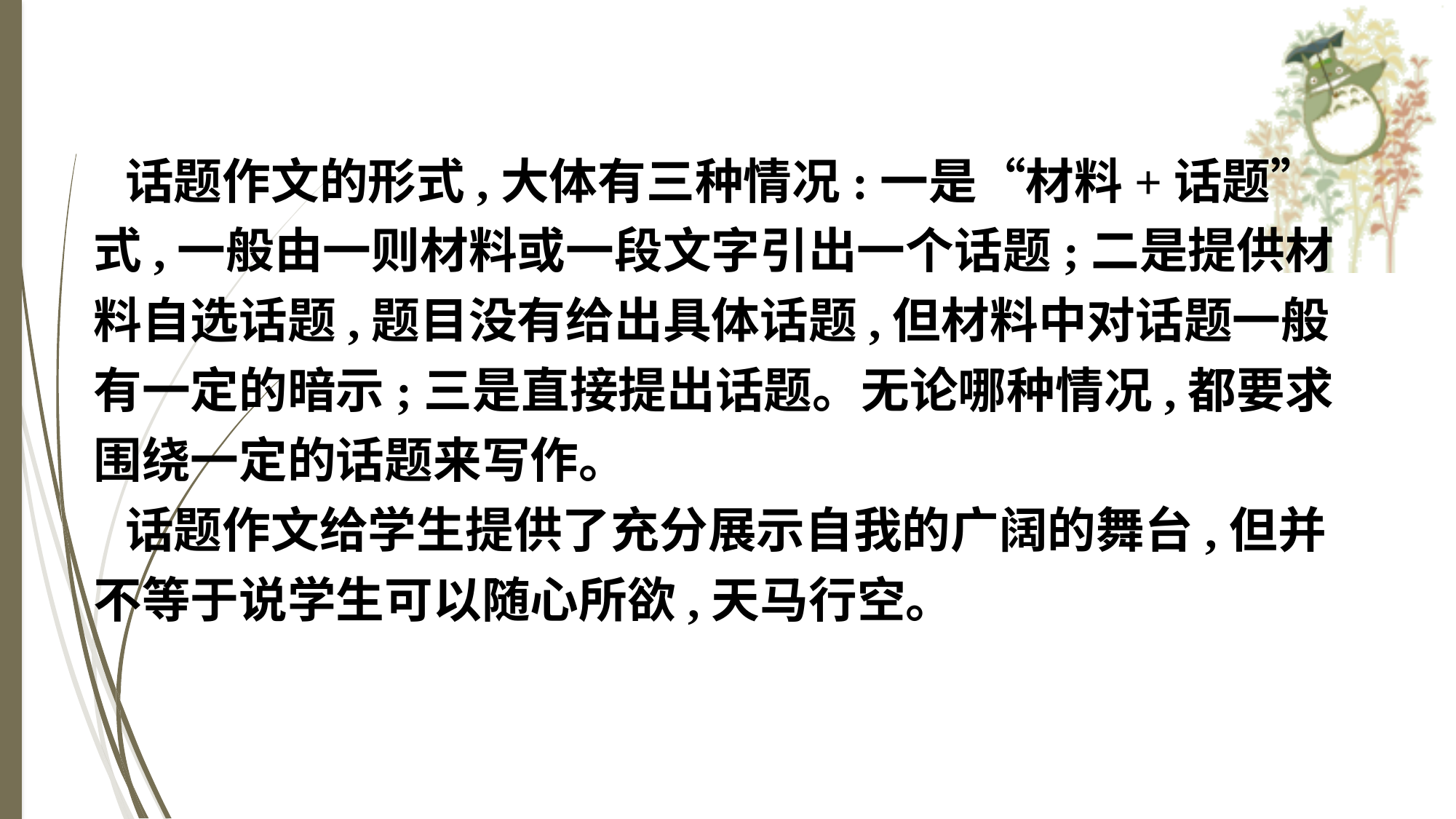

话题作文的形式,大体有三种情况:一是“材料+话题”式,一般由一则材料或一段文字引出一个话题;二是提供材料自选话题,题目没有给出具体话题,但材料中对话题一般有一定的暗示;三是直接提出话题。无论哪种情况,都要求围绕一定的话题来写作。
话题作文给学生提供了充分展示自我的广阔的舞台,但并不等于说学生可以随心所欲,天马行空。